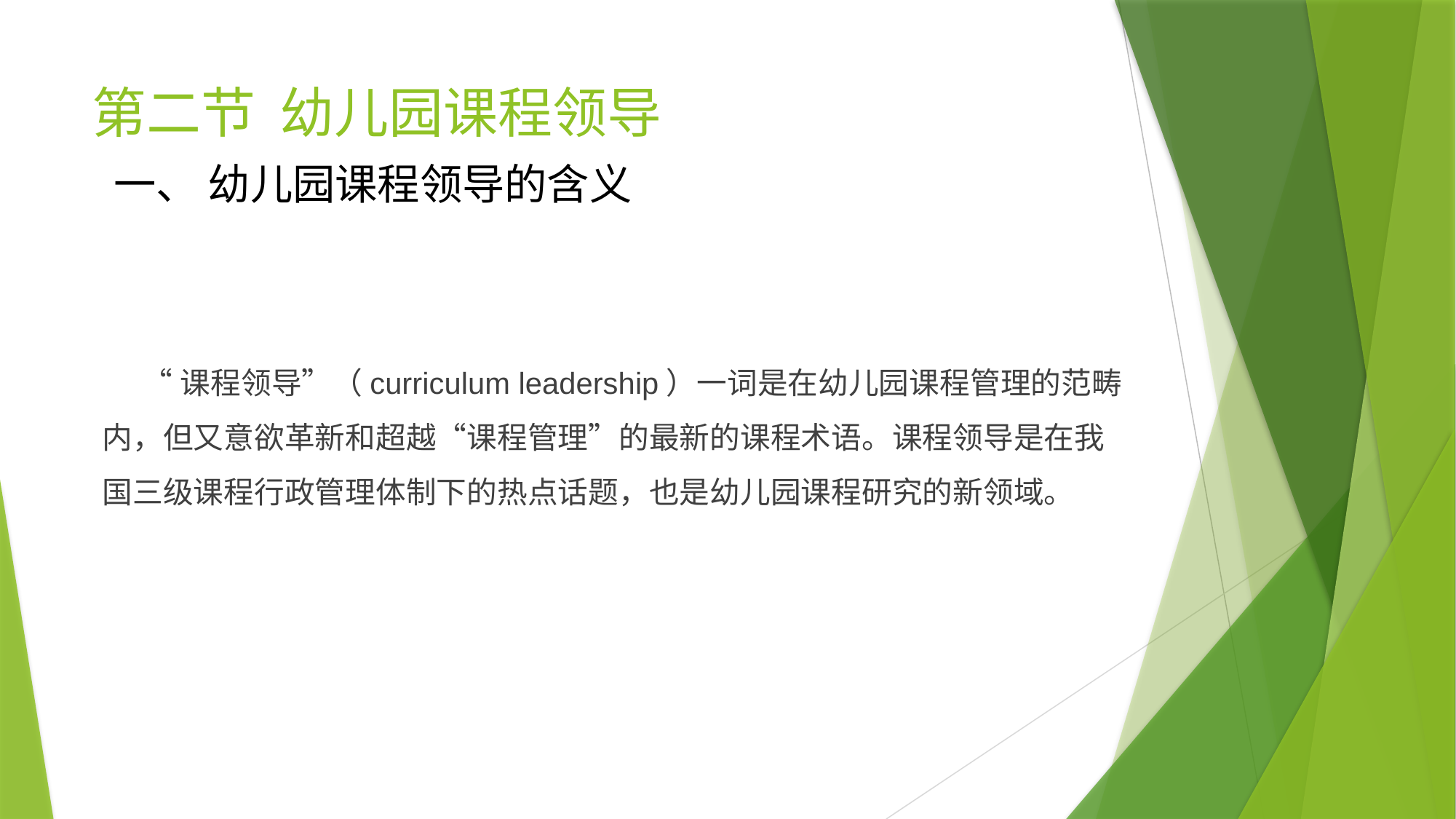

# 第二节  幼儿园课程领导
一、 幼儿园课程领导的含义
      “课程领导”（curriculum leadership）一词是在幼儿园课程管理的范畴内，但又意欲革新和超越“课程管理”的最新的课程术语。课程领导是在我国三级课程行政管理体制下的热点话题，也是幼儿园课程研究的新领域。